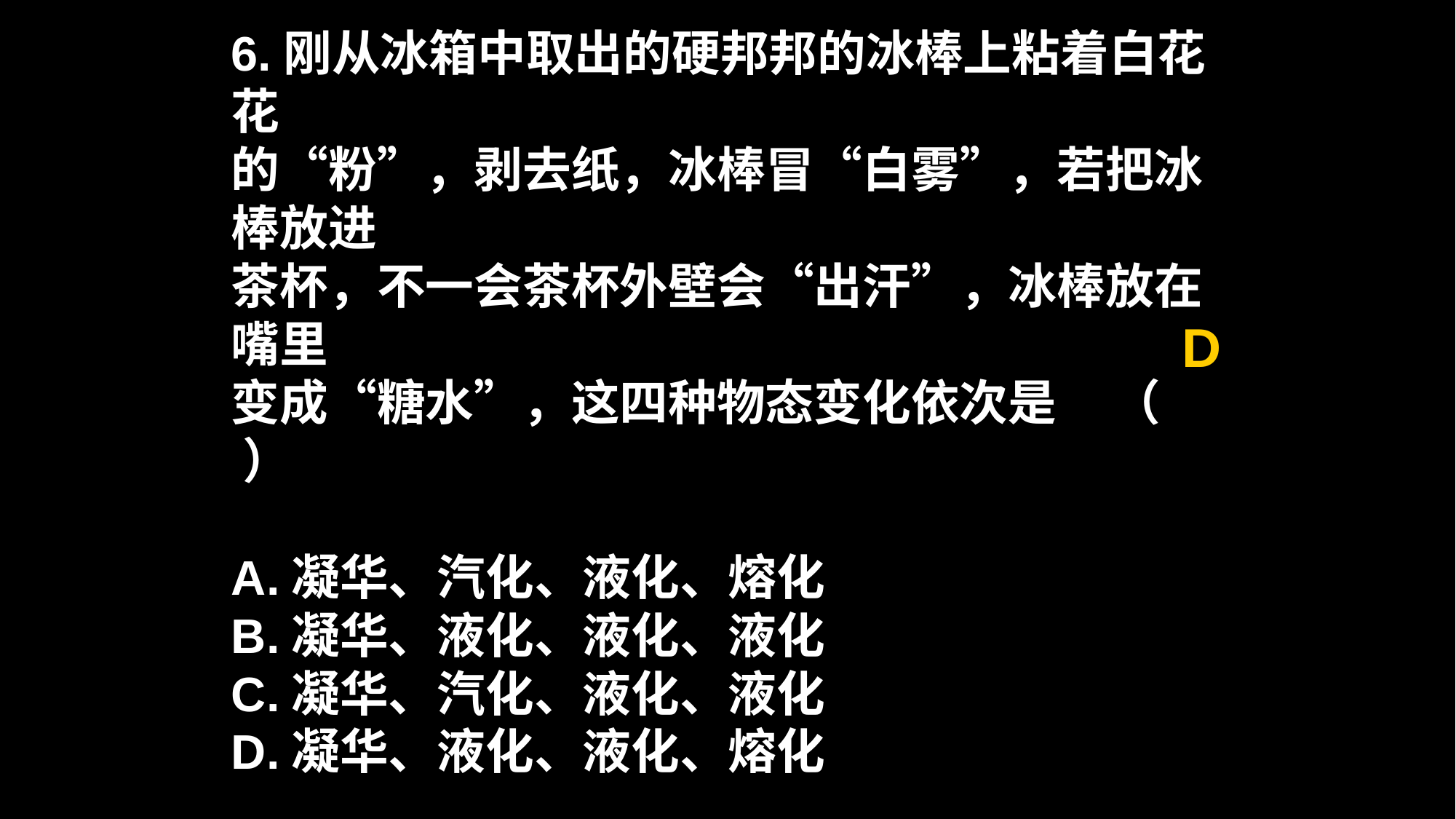

6.刚从冰箱中取出的硬邦邦的冰棒上粘着白花花
的“粉”，剥去纸，冰棒冒“白雾”，若把冰棒放进
茶杯，不一会茶杯外壁会“出汗”，冰棒放在嘴里
变成“糖水”，这四种物态变化依次是     （    ）

A.凝华、汽化、液化、熔化
B.凝华、液化、液化、液化
C.凝华、汽化、液化、液化
D.凝华、液化、液化、熔化

D